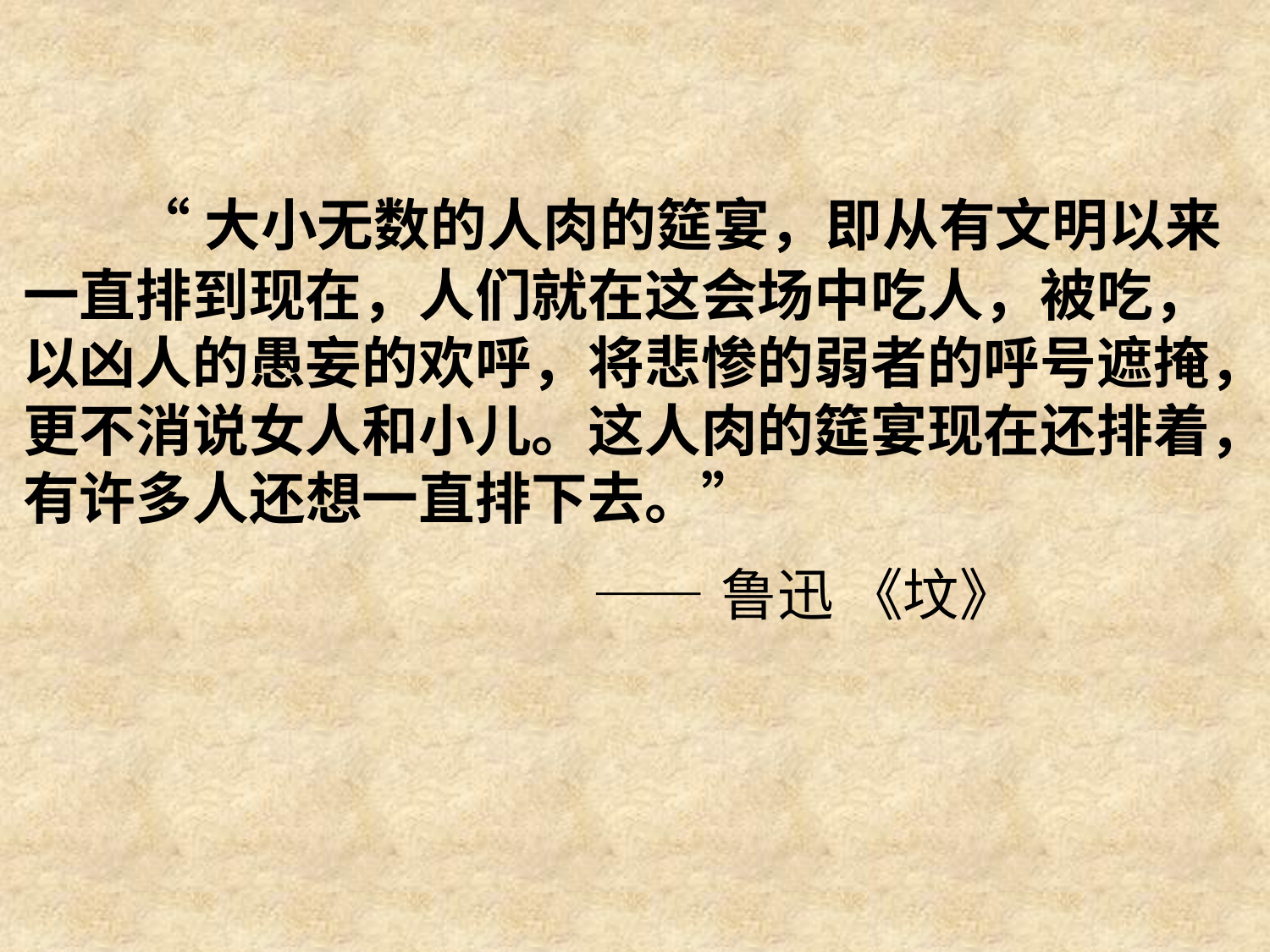

“大小无数的人肉的筵宴，即从有文明以来一直排到现在，人们就在这会场中吃人，被吃，以凶人的愚妄的欢呼，将悲惨的弱者的呼号遮掩，更不消说女人和小儿。这人肉的筵宴现在还排着，有许多人还想一直排下去。”
                                             ——鲁迅 《坟》